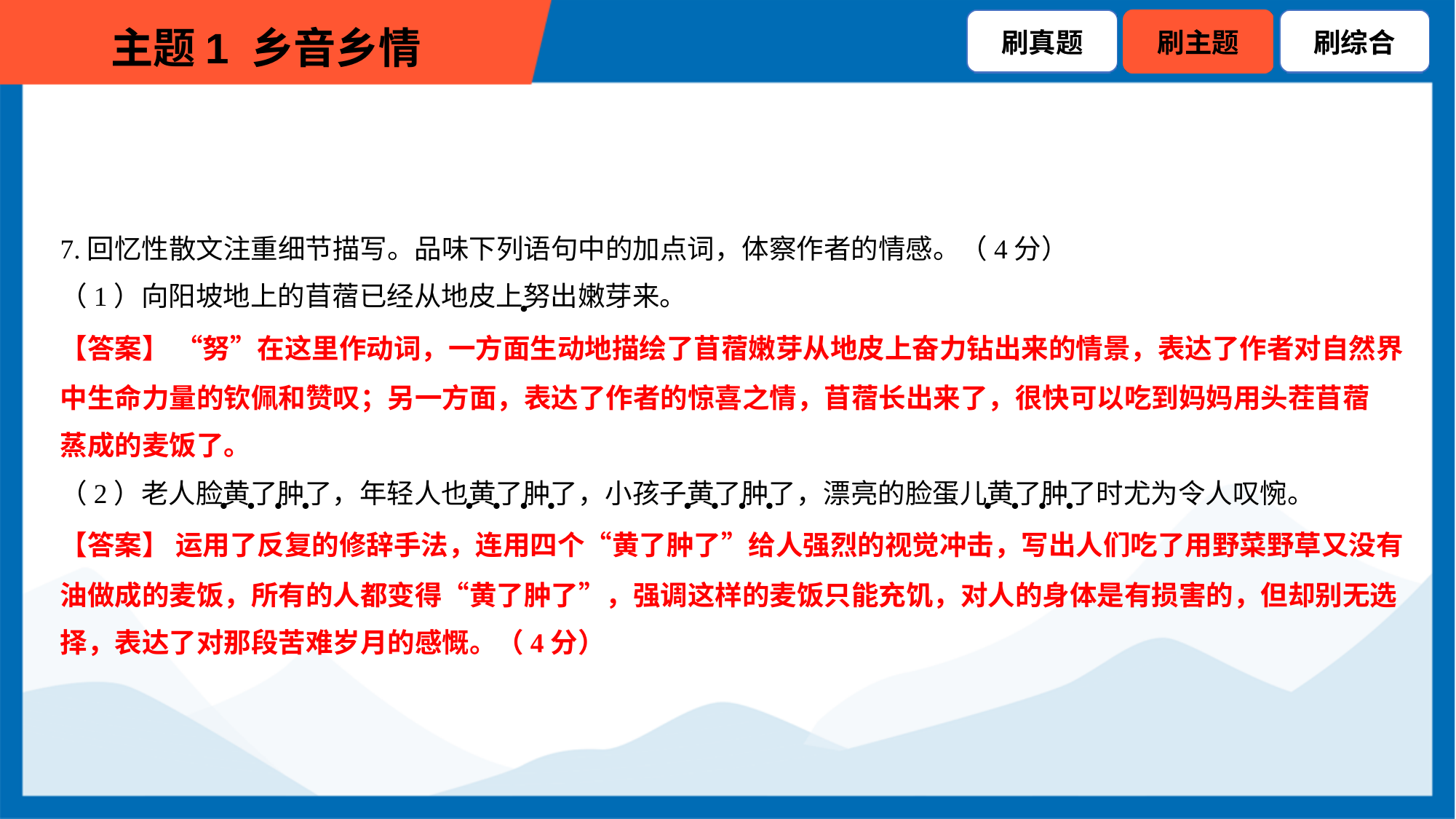

7.回忆性散文注重细节描写。品味下列语句中的加点词，体察作者的情感。（4分）
（1）向阳坡地上的苜蓿已经从地皮上努出嫩芽来。

【答案】 “努”在这里作动词，一方面生动地描绘了苜蓿嫩芽从地皮上奋力钻出来的情景，表达了作者对自然界
中生命力量的钦佩和赞叹；另一方面，表达了作者的惊喜之情，苜蓿长出来了，很快可以吃到妈妈用头茬苜蓿
蒸成的麦饭了。
（2）老人脸黄了肿了，年轻人也黄了肿了，小孩子黄了肿了，漂亮的脸蛋儿黄了肿了时尤为令人叹惋。

【答案】 运用了反复的修辞手法，连用四个“黄了肿了”给人强烈的视觉冲击，写出人们吃了用野菜野草又没有
油做成的麦饭，所有的人都变得“黄了肿了”，强调这样的麦饭只能充饥，对人的身体是有损害的，但却别无选
择，表达了对那段苦难岁月的感慨。（4分）